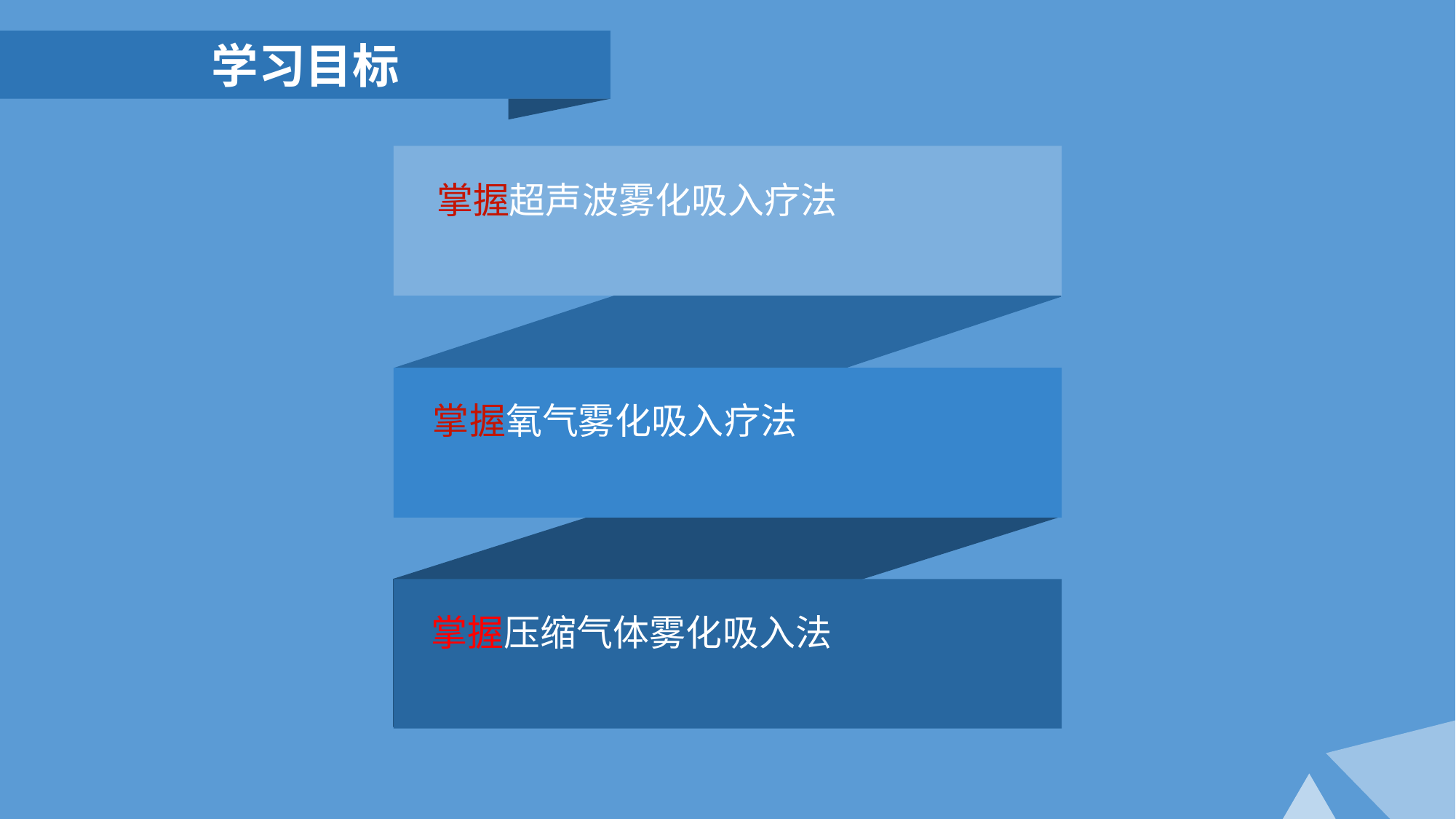

学习目标

掌握超声波雾化吸入疗法

掌握氧气雾化吸入疗法

掌握压缩气体雾化吸入法